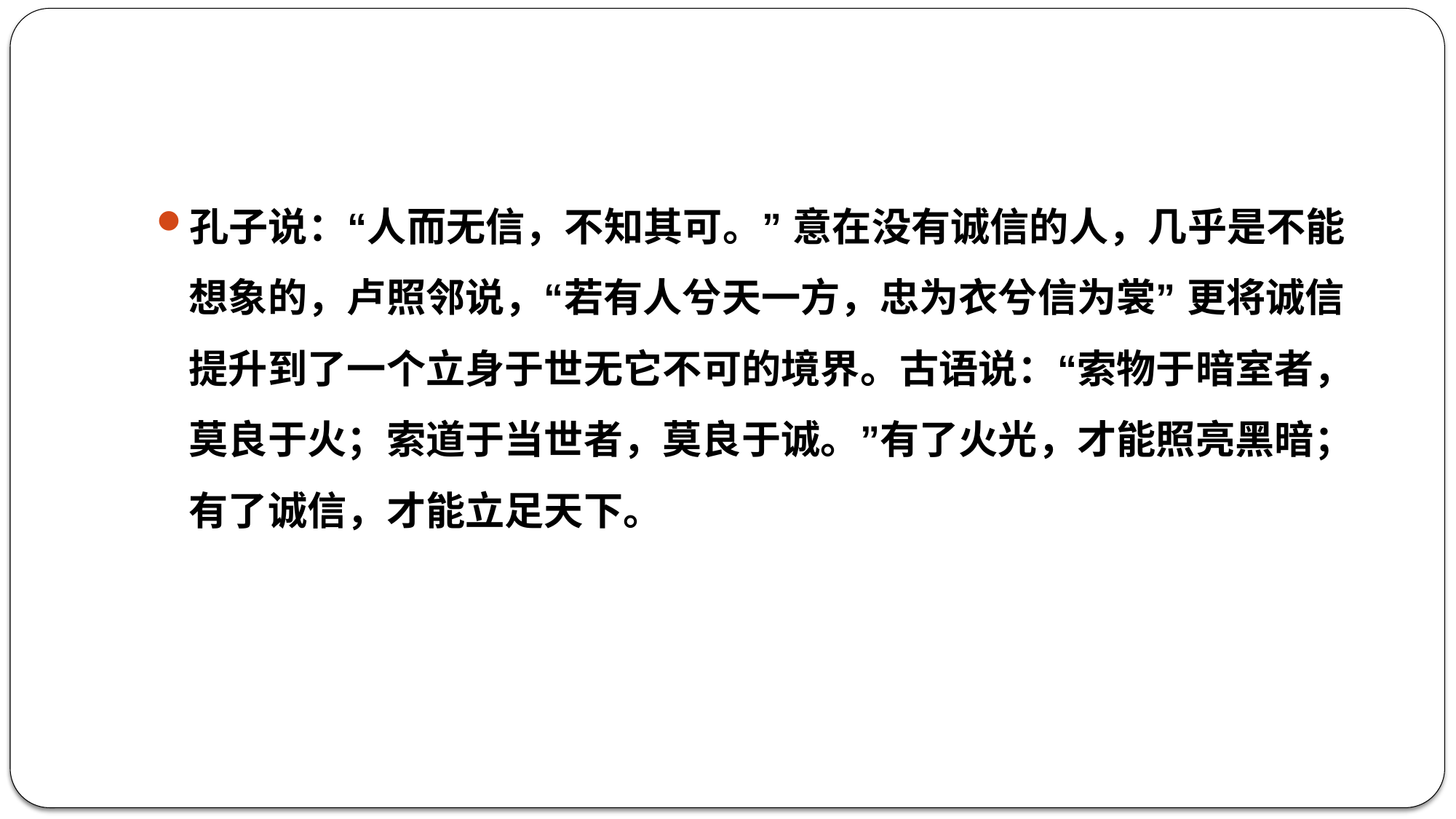

#
孔子说：“人而无信，不知其可。” 意在没有诚信的人，几乎是不能想象的，卢照邻说，“若有人兮天一方，忠为衣兮信为裳” 更将诚信提升到了一个立身于世无它不可的境界。古语说：“索物于暗室者，莫良于火；索道于当世者，莫良于诚。”有了火光，才能照亮黑暗；有了诚信，才能立足天下。